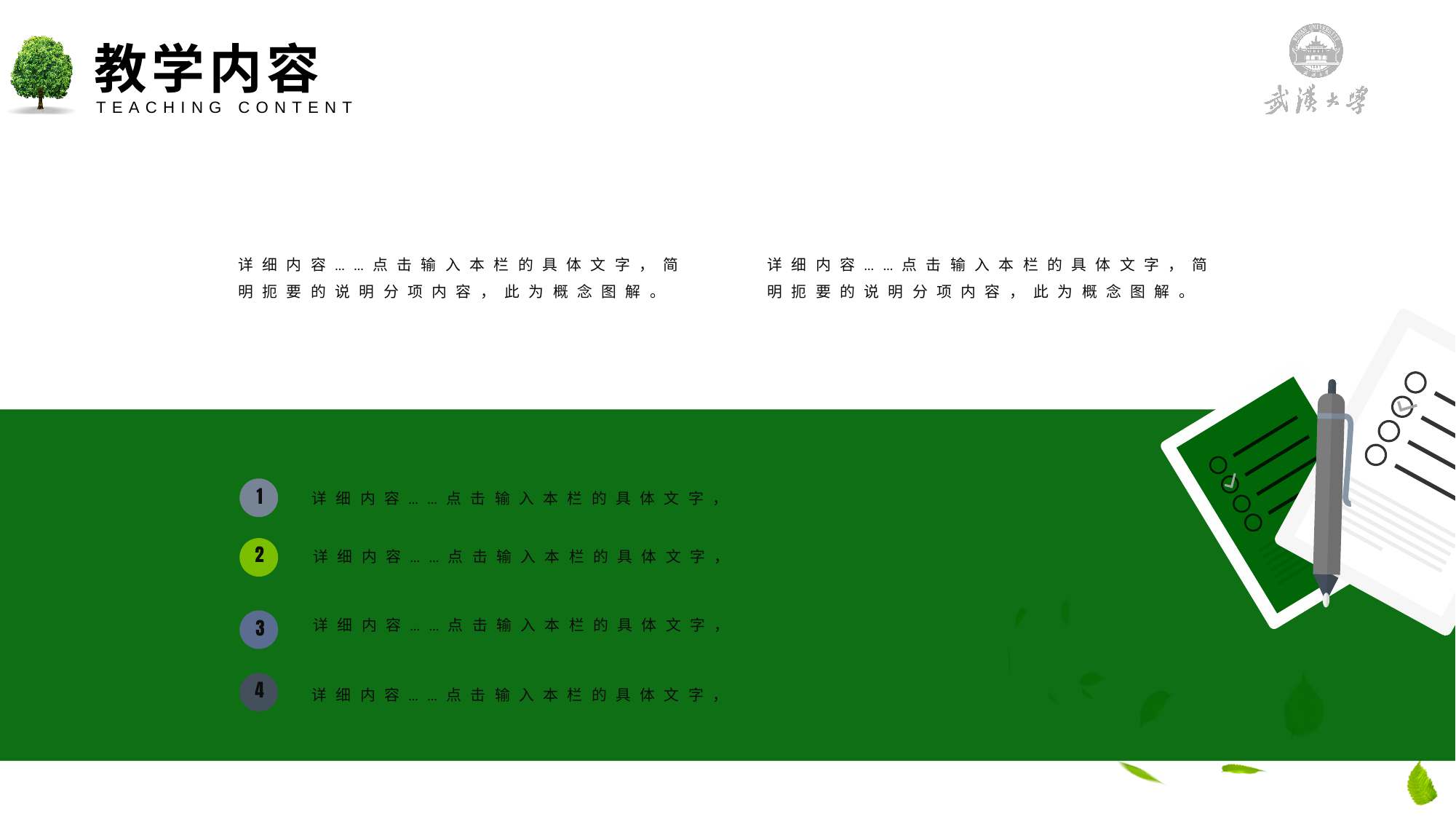

教学内容
TEACHING CONTENT
详细内容……点击输入本栏的具体文字，简明扼要的说明分项内容，此为概念图解。
详细内容……点击输入本栏的具体文字，简明扼要的说明分项内容，此为概念图解。

详细内容……点击输入本栏的具体文字，

1
详细内容……点击输入本栏的具体文字，

2
详细内容……点击输入本栏的具体文字，

3
详细内容……点击输入本栏的具体文字，

4